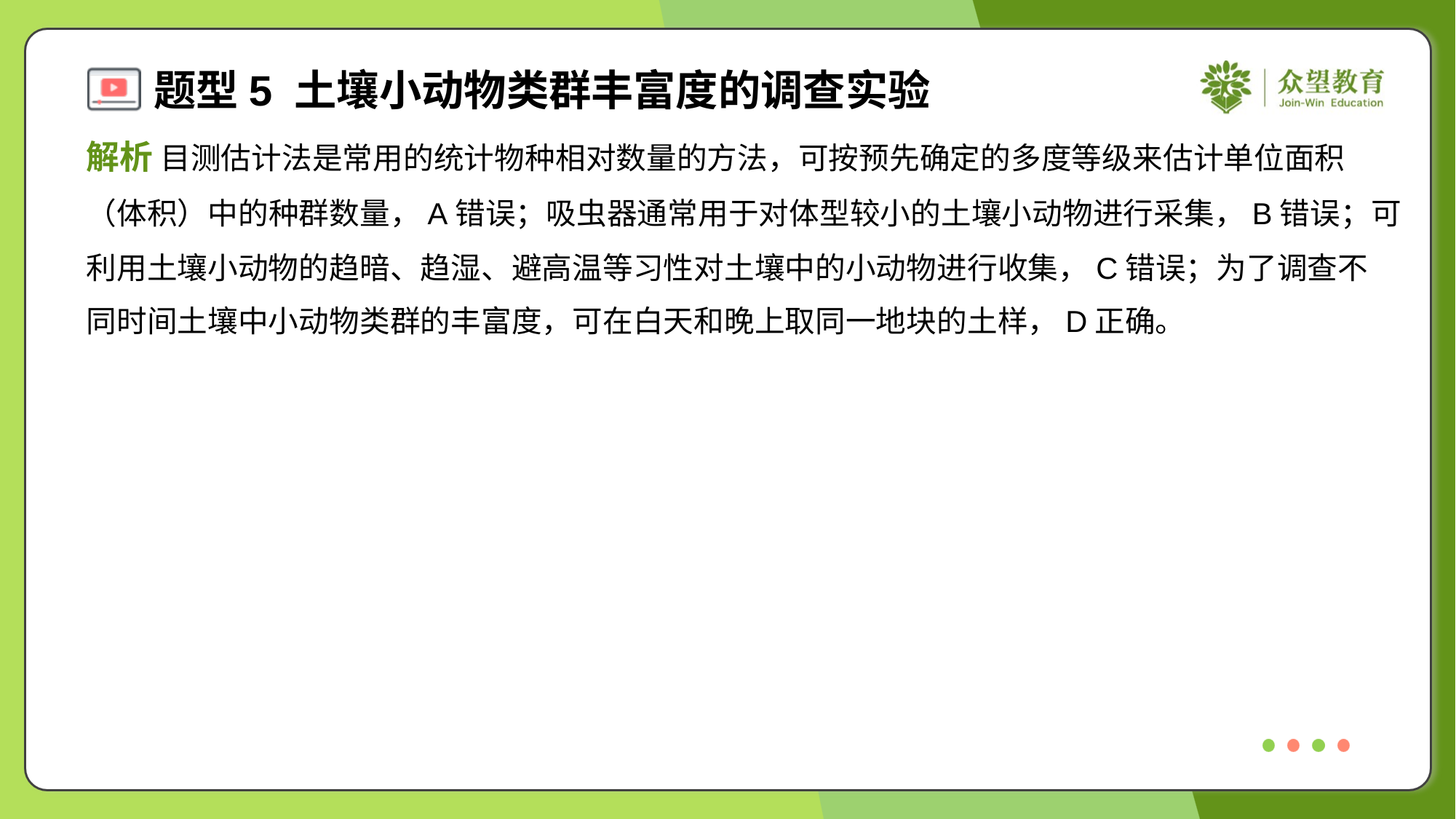

解析 目测估计法是常用的统计物种相对数量的方法，可按预先确定的多度等级来估计单位面积
（体积）中的种群数量，A错误；吸虫器通常用于对体型较小的土壤小动物进行采集，B错误；可
利用土壤小动物的趋暗、趋湿、避高温等习性对土壤中的小动物进行收集，C错误；为了调查不
同时间土壤中小动物类群的丰富度，可在白天和晚上取同一地块的土样，D正确。